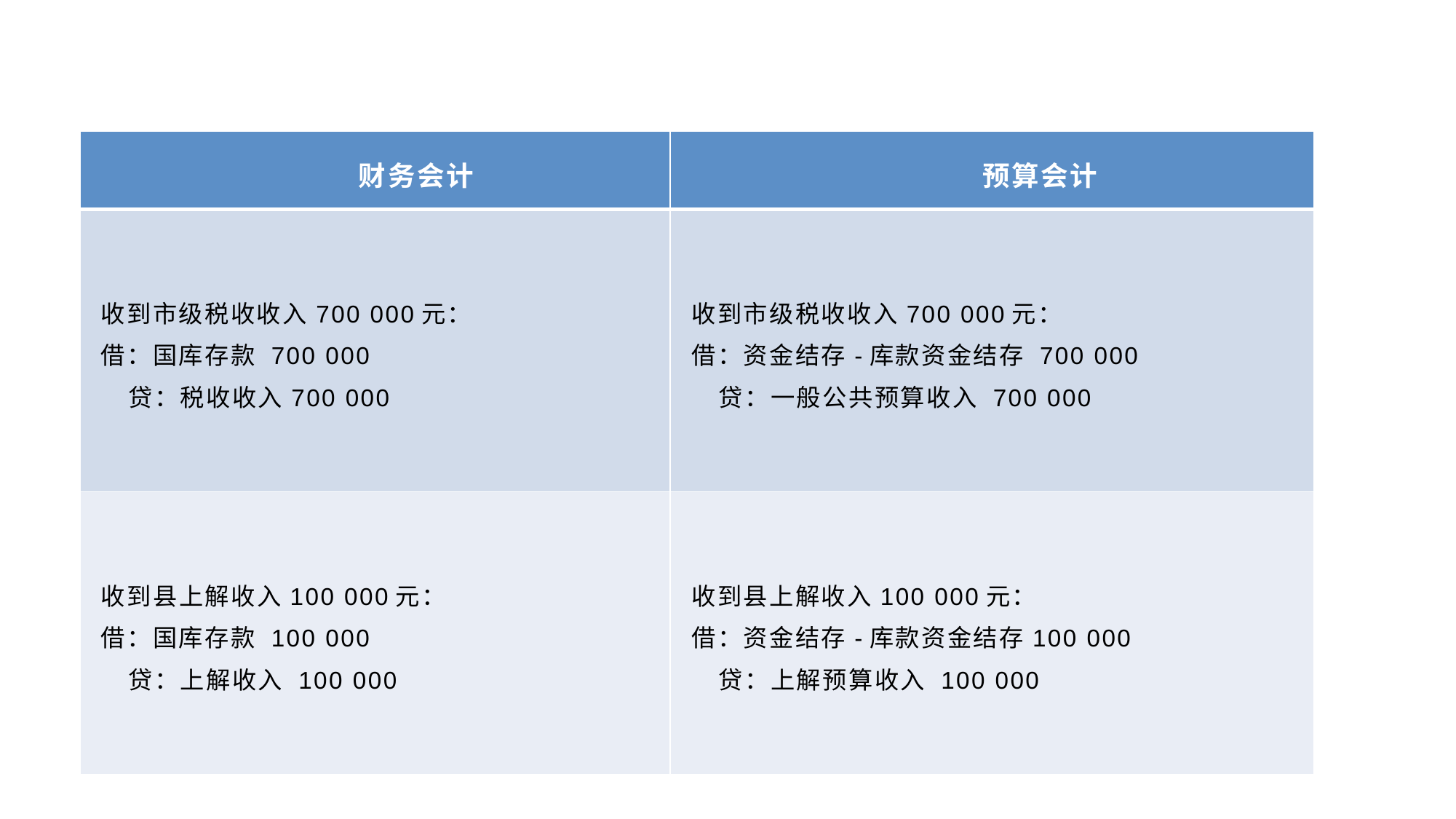

| 财务会计 | 预算会计 |
| --- | --- |
| 收到市级税收收入700 000元： 借：国库存款 700 000 贷：税收收入700 000 | 收到市级税收收入700 000元： 借：资金结存-库款资金结存 700 000 贷：一般公共预算收入 700 000 |
| 收到县上解收入100 000元： 借：国库存款 100 000 贷：上解收入 100 000 | 收到县上解收入100 000元： 借：资金结存-库款资金结存100 000 贷：上解预算收入 100 000 |